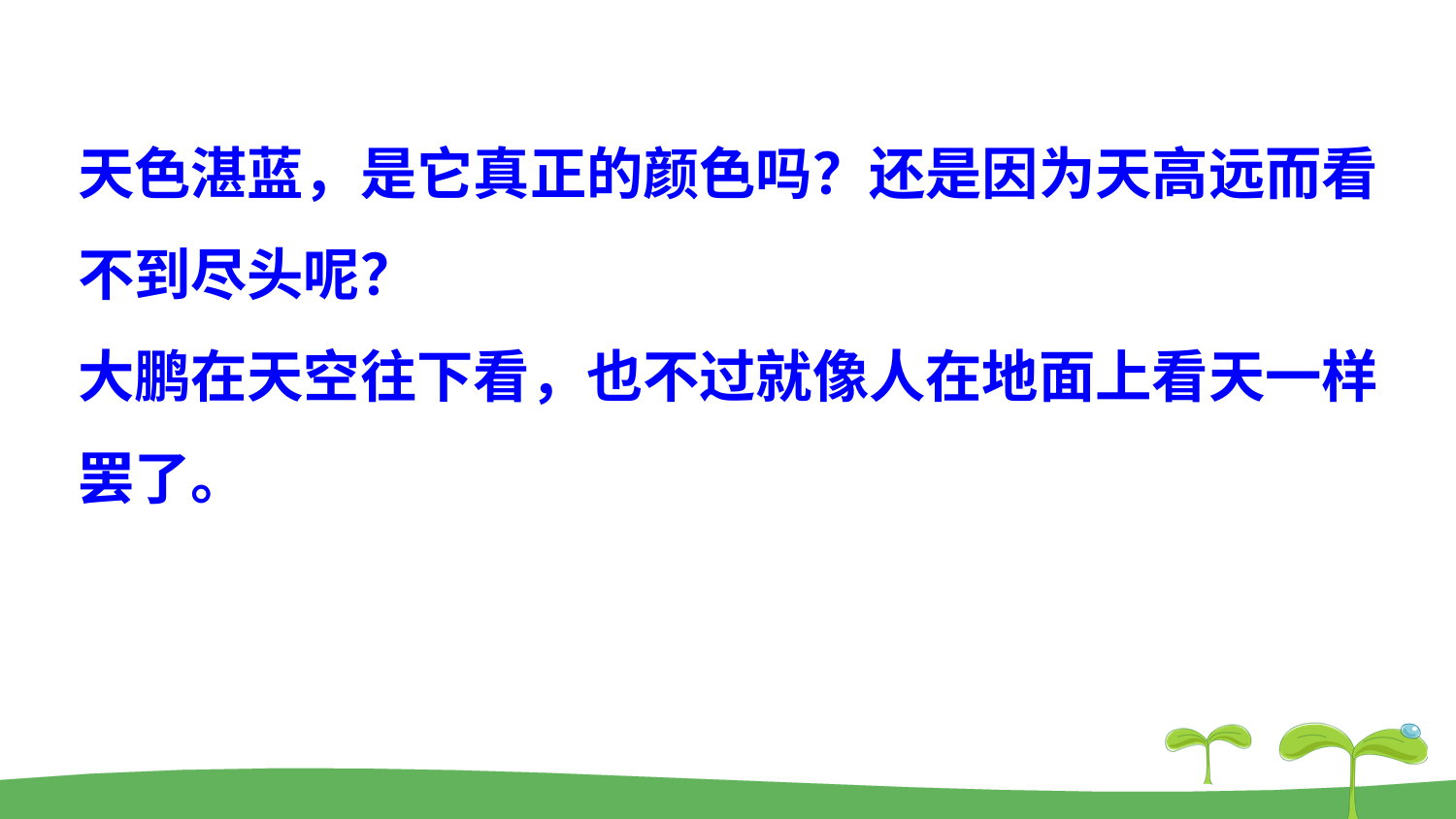

天色湛蓝，是它真正的颜色吗？还是因为天高远而看
不到尽头呢？
大鹏在天空往下看，也不过就像人在地面上看天一样
罢了。